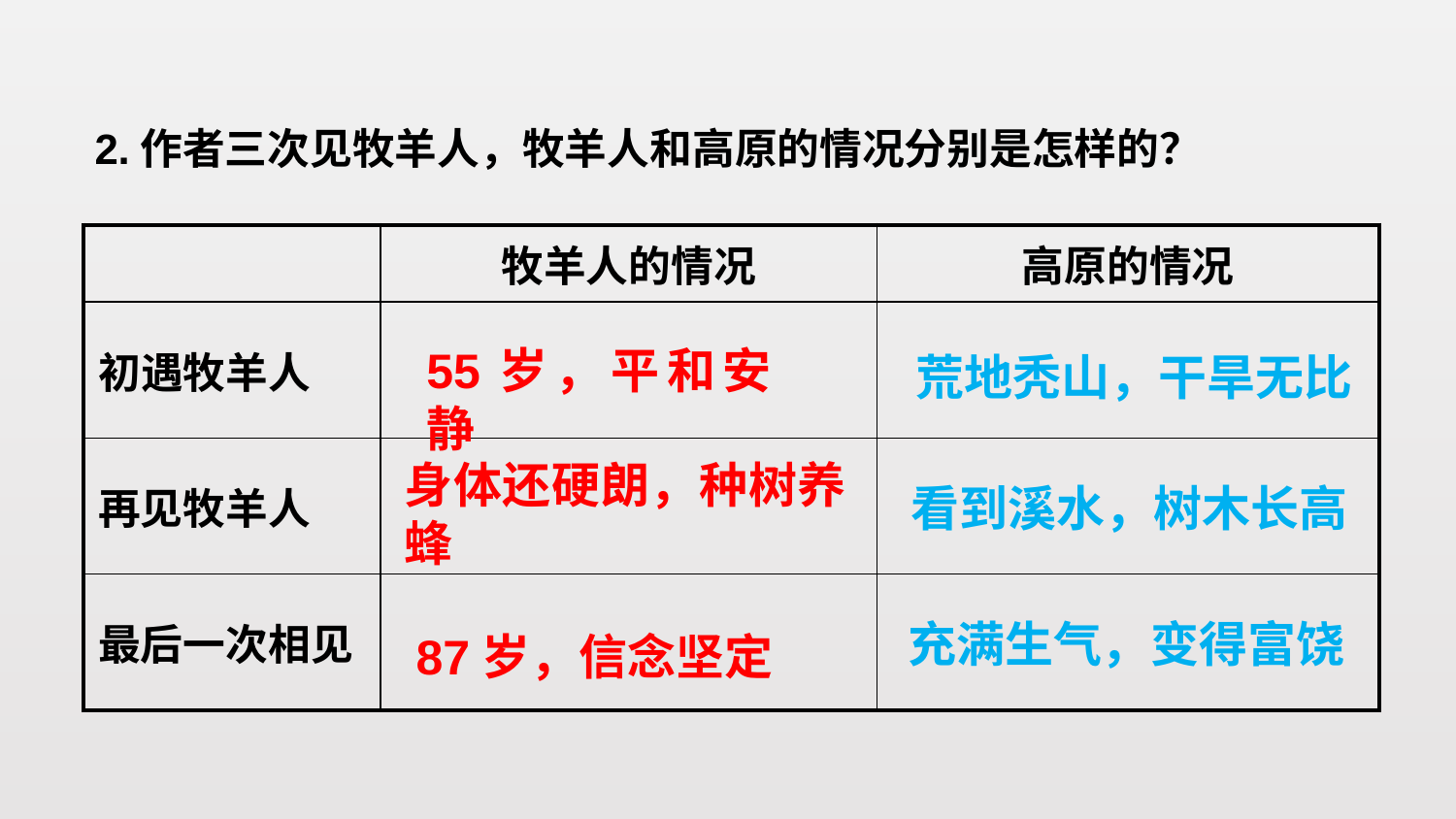

2.作者三次见牧羊人，牧羊人和高原的情况分别是怎样的？
|  | 牧羊人的情况 | 高原的情况 |
| --- | --- | --- |
| 初遇牧羊人 |  |  |
| 再见牧羊人 |  |  |
| 最后一次相见 |  |  |
55岁，平和安静
荒地秃山，干旱无比
身体还硬朗，种树养蜂
看到溪水，树木长高
充满生气，变得富饶
87岁，信念坚定